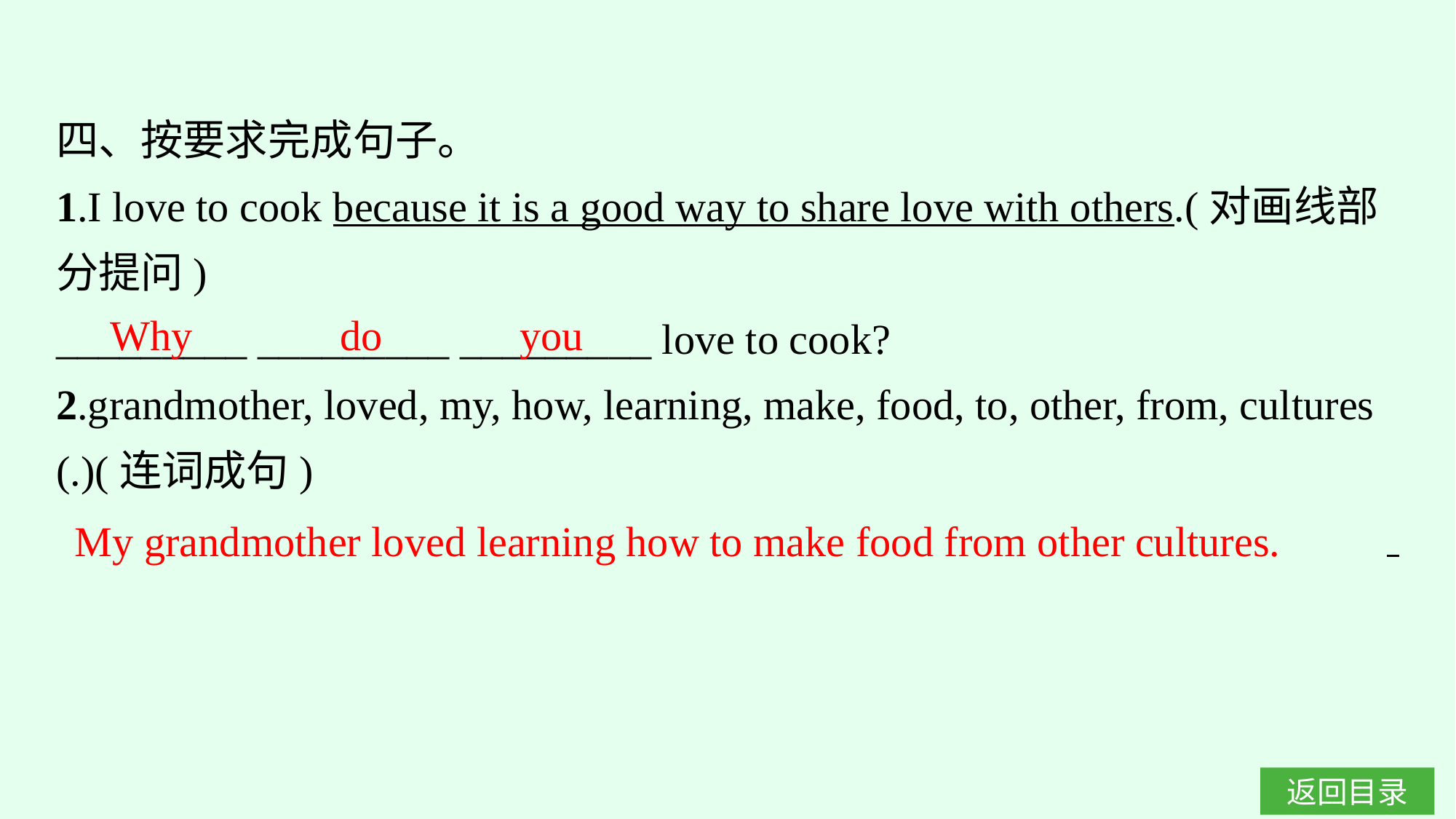

四、按要求完成句子。
1.I love to cook because it is a good way to share love with others.(对画线部分提问)
_________ _________ _________ love to cook?
2.grandmother, loved, my, how, learning, make, food, to, other, from, cultures (.)(连词成句)

Why              do             you
My grandmother loved learning how to make food from other cultures.